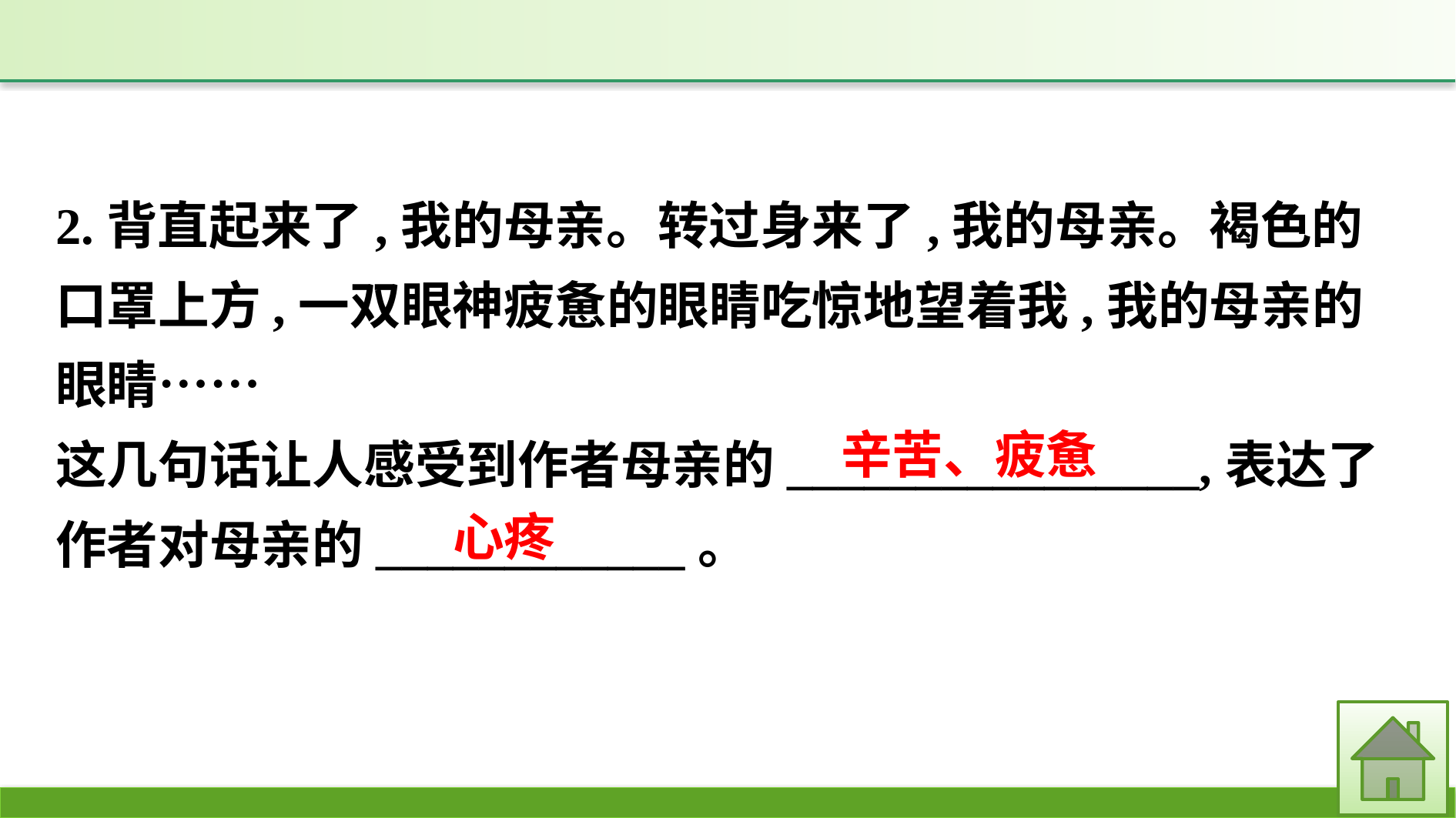

2.背直起来了,我的母亲。转过身来了,我的母亲。褐色的口罩上方,一双眼神疲惫的眼睛吃惊地望着我,我的母亲的眼睛……
这几句话让人感受到作者母亲的________________,表达了作者对母亲的____________。
辛苦、疲惫
心疼